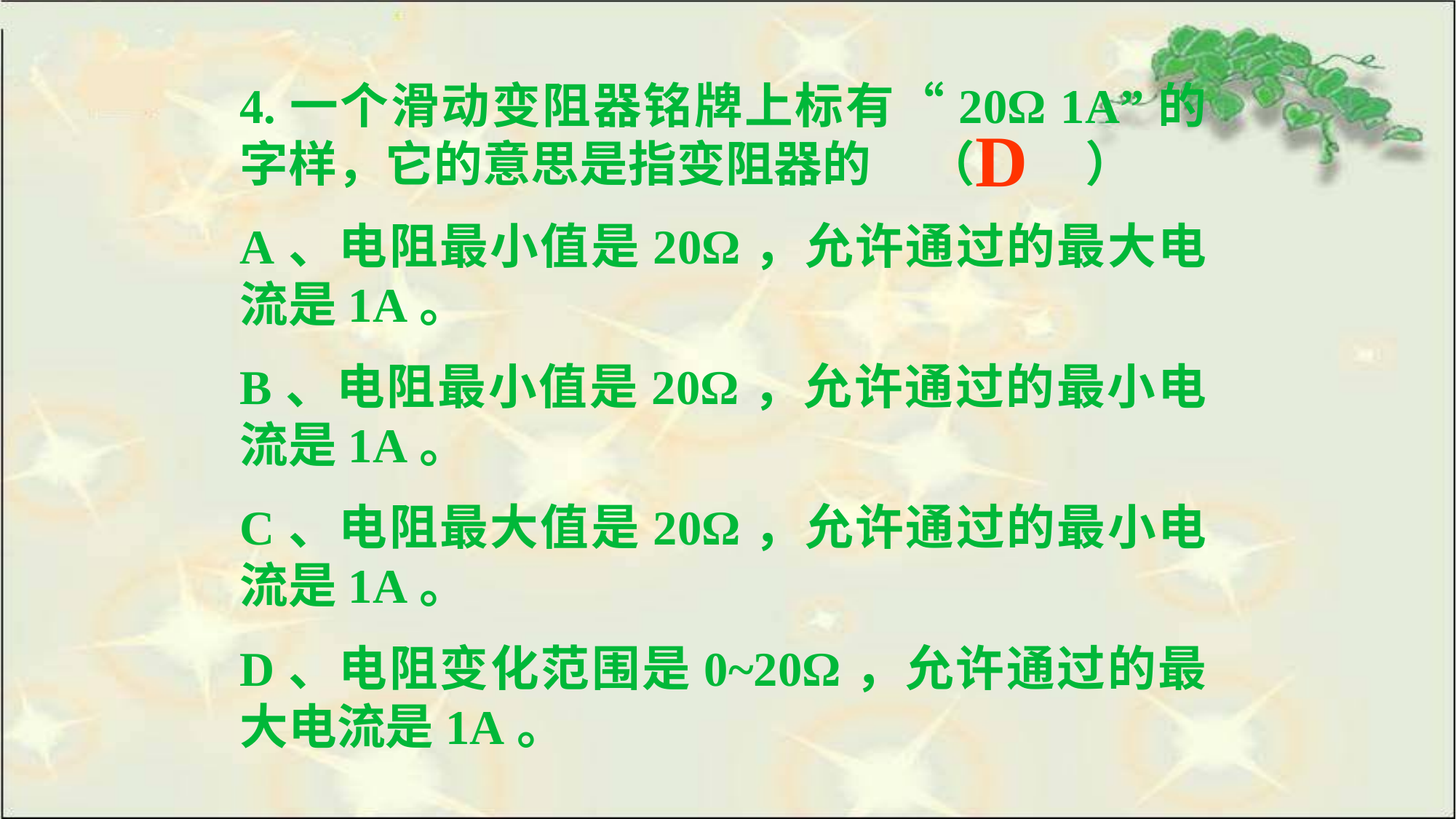

4.一个滑动变阻器铭牌上标有“20Ω 1A”的字样，它的意思是指变阻器的     （          ）
A、电阻最小值是20Ω，允许通过的最大电流是1A。
B、电阻最小值是20Ω，允许通过的最小电流是1A。
C、电阻最大值是20Ω，允许通过的最小电流是1A。
D、电阻变化范围是0~20Ω，允许通过的最大电流是1A。
D